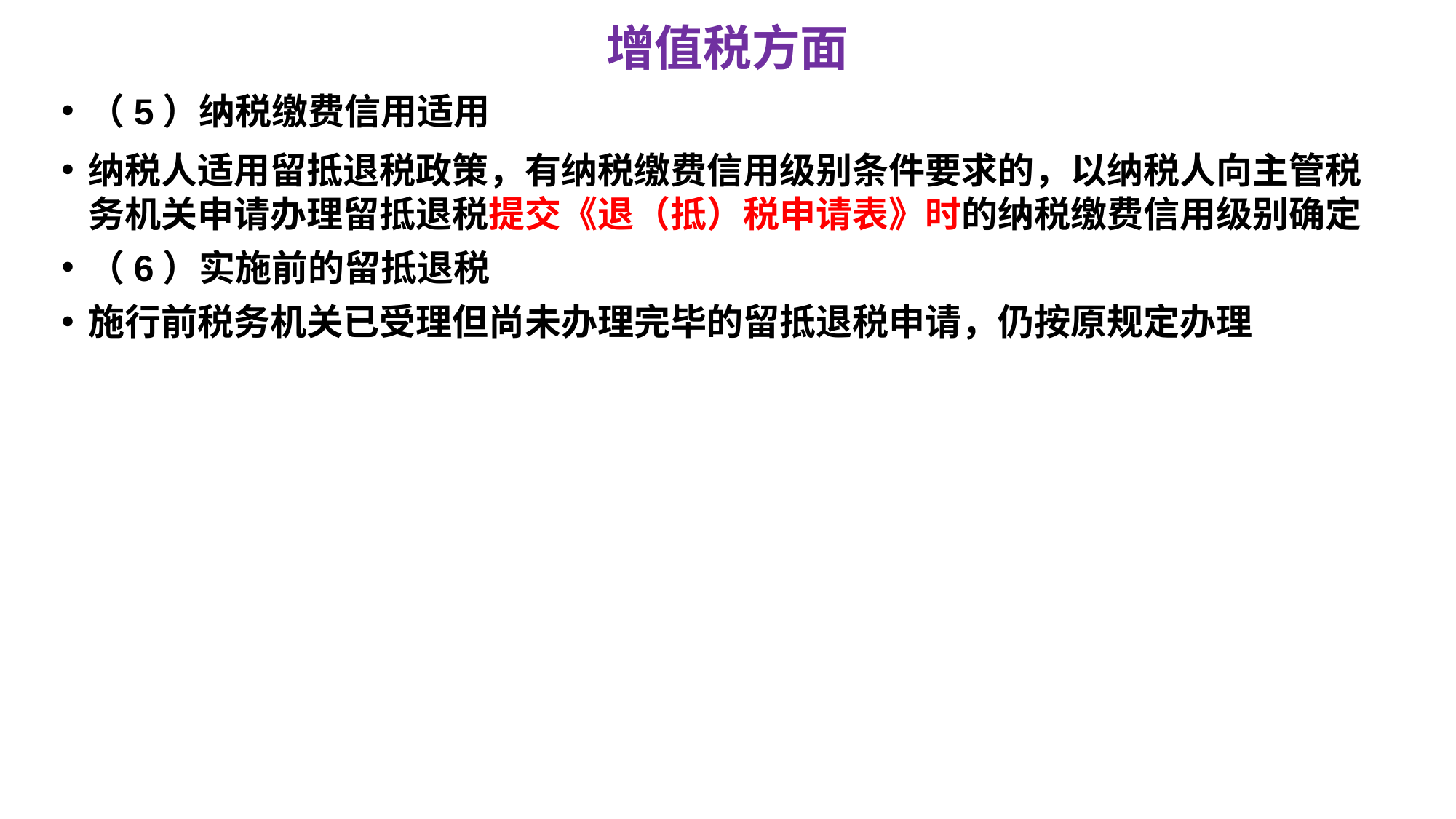

# 增值税方面
（5）纳税缴费信用适用
纳税人适用留抵退税政策，有纳税缴费信用级别条件要求的，以纳税人向主管税务机关申请办理留抵退税提交《退（抵）税申请表》时的纳税缴费信用级别确定
（6）实施前的留抵退税
施行前税务机关已受理但尚未办理完毕的留抵退税申请，仍按原规定办理